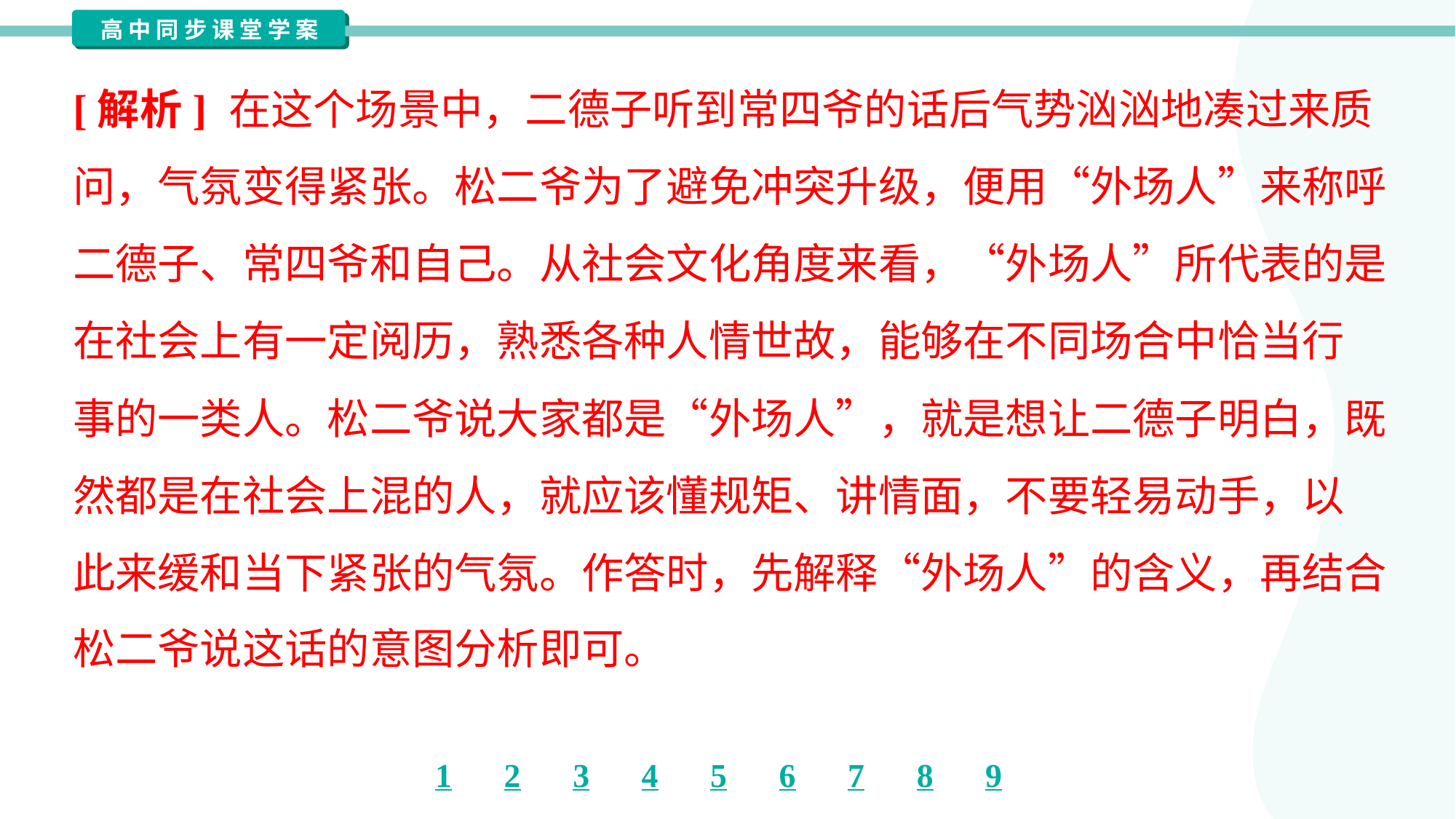

[解析] 在这个场景中，二德子听到常四爷的话后气势汹汹地凑过来质
问，气氛变得紧张。松二爷为了避免冲突升级，便用“外场人”来称呼
二德子、常四爷和自己。从社会文化角度来看，“外场人”所代表的是
在社会上有一定阅历，熟悉各种人情世故，能够在不同场合中恰当行
事的一类人。松二爷说大家都是“外场人”，就是想让二德子明白，既
然都是在社会上混的人，就应该懂规矩、讲情面，不要轻易动手，以
此来缓和当下紧张的气氛。作答时，先解释“外场人”的含义，再结合
松二爷说这话的意图分析即可。